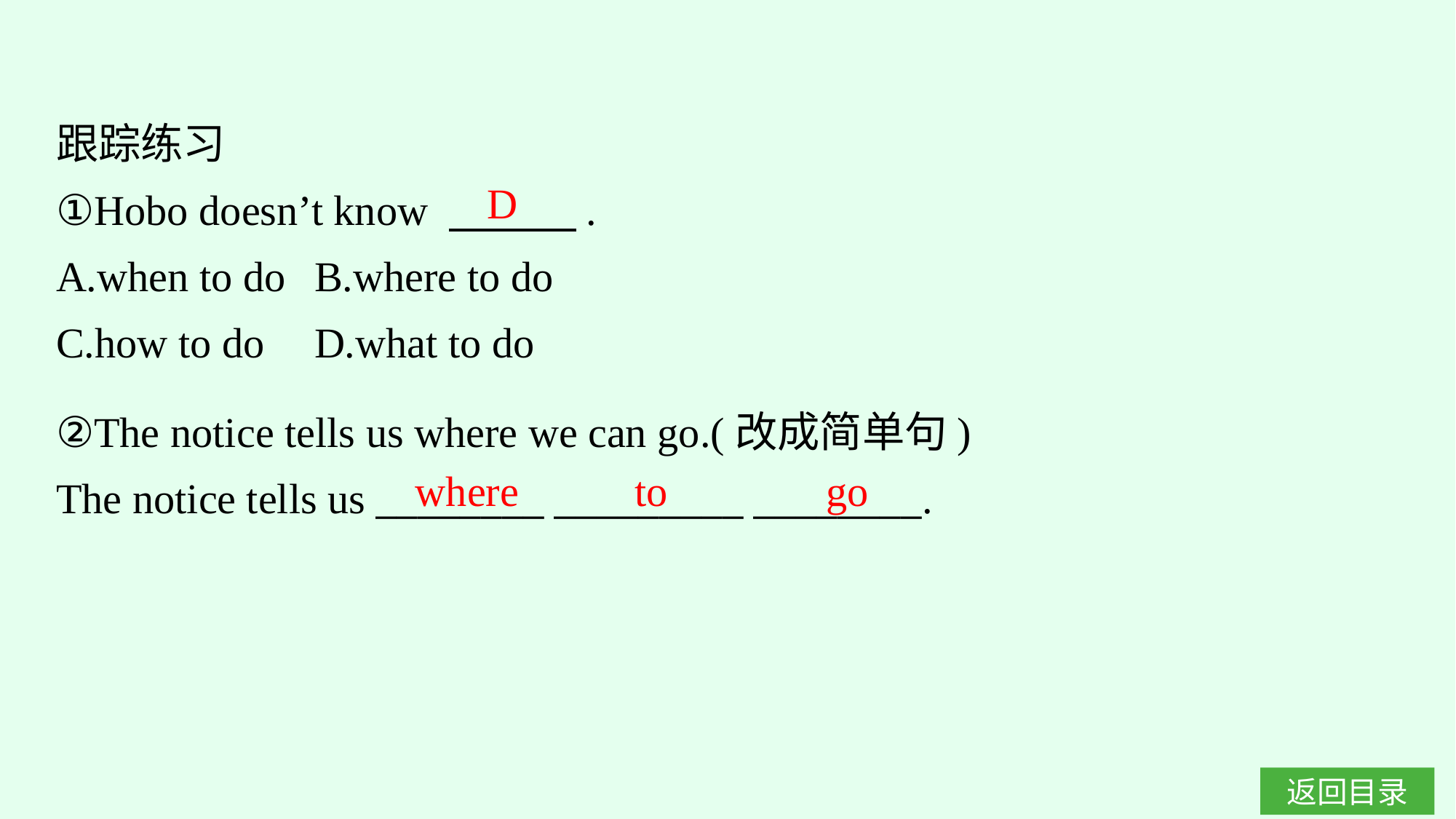

跟踪练习
①Hobo doesn’t know 　　　.
A.when to do	B.where to do
C.how to do	D.what to do
D
②The notice tells us where we can go.(改成简单句)
The notice tells us ________ _________ ________.
where           to               go